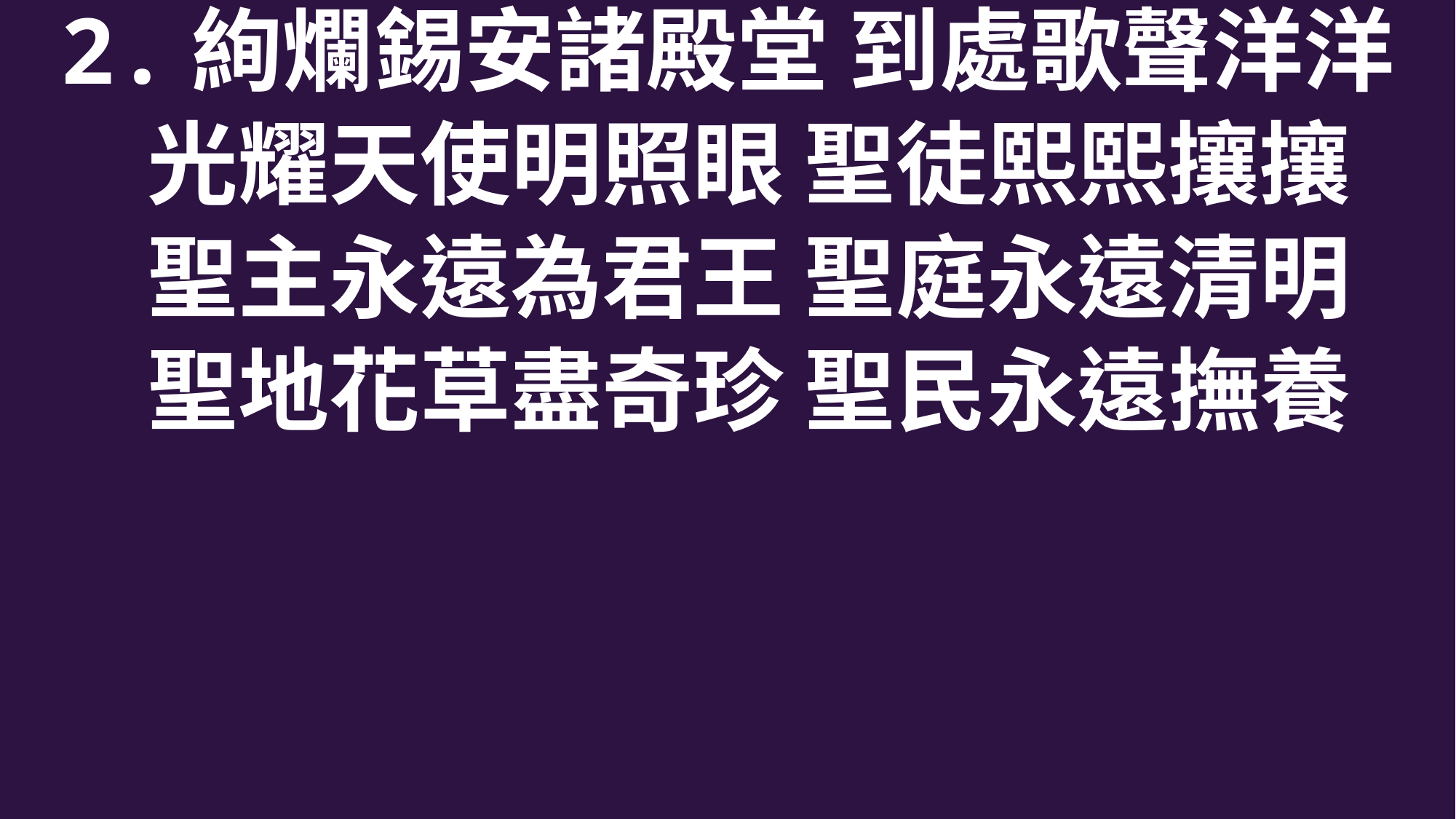

2.絢爛錫安諸殿堂 到處歌聲洋洋
 光耀天使明照眼 聖徒熙熙攘攘
 聖主永遠為君王 聖庭永遠清明
 聖地花草盡奇珍 聖民永遠撫養